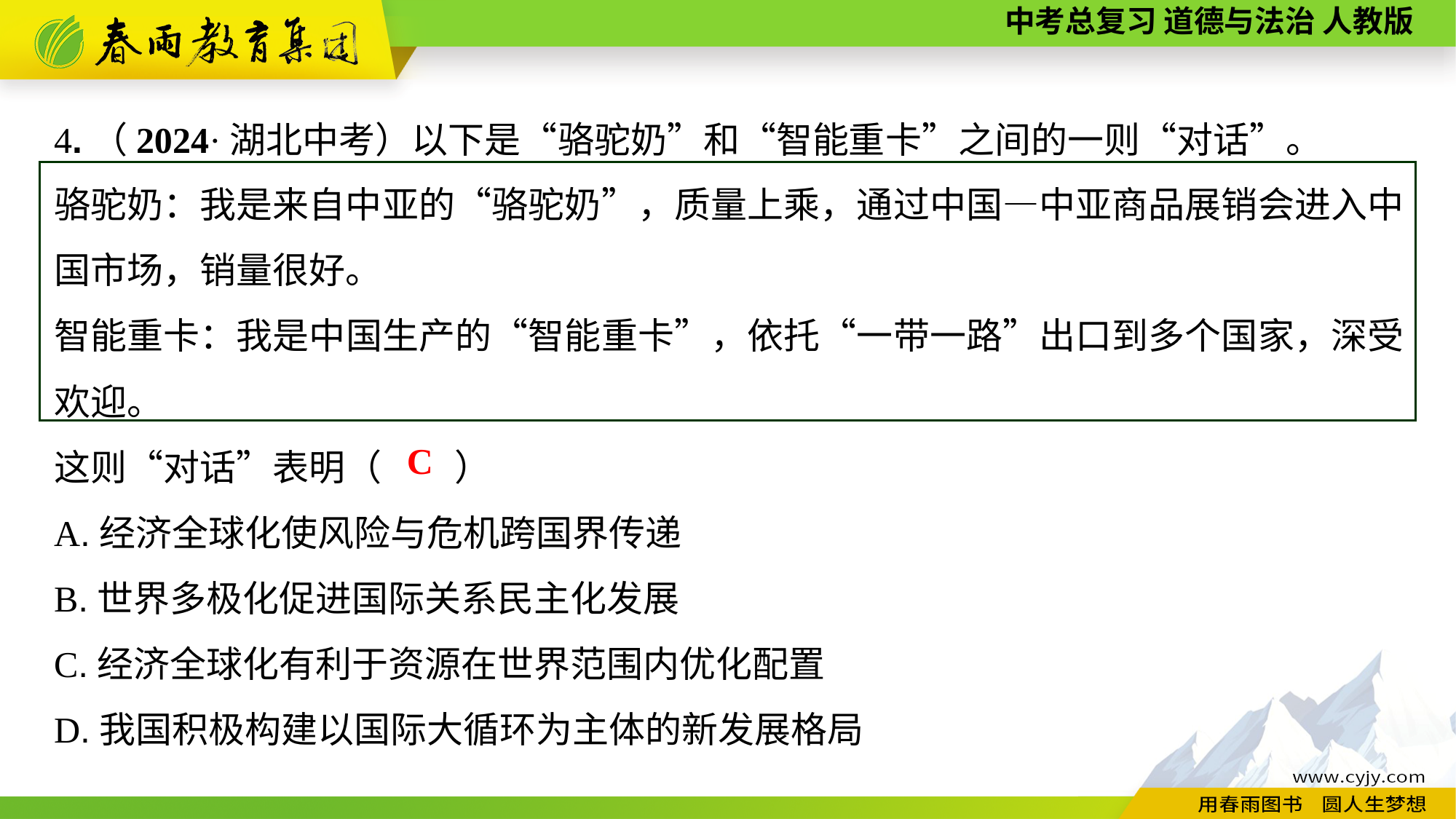

4.（2024·湖北中考）以下是“骆驼奶”和“智能重卡”之间的一则“对话”。
骆驼奶：我是来自中亚的“骆驼奶”，质量上乘，通过中国—中亚商品展销会进入中国市场，销量很好。
智能重卡：我是中国生产的“智能重卡”，依托“一带一路”出口到多个国家，深受欢迎。
这则“对话”表明（　　）
A.经济全球化使风险与危机跨国界传递
B.世界多极化促进国际关系民主化发展
C.经济全球化有利于资源在世界范围内优化配置
D.我国积极构建以国际大循环为主体的新发展格局

C